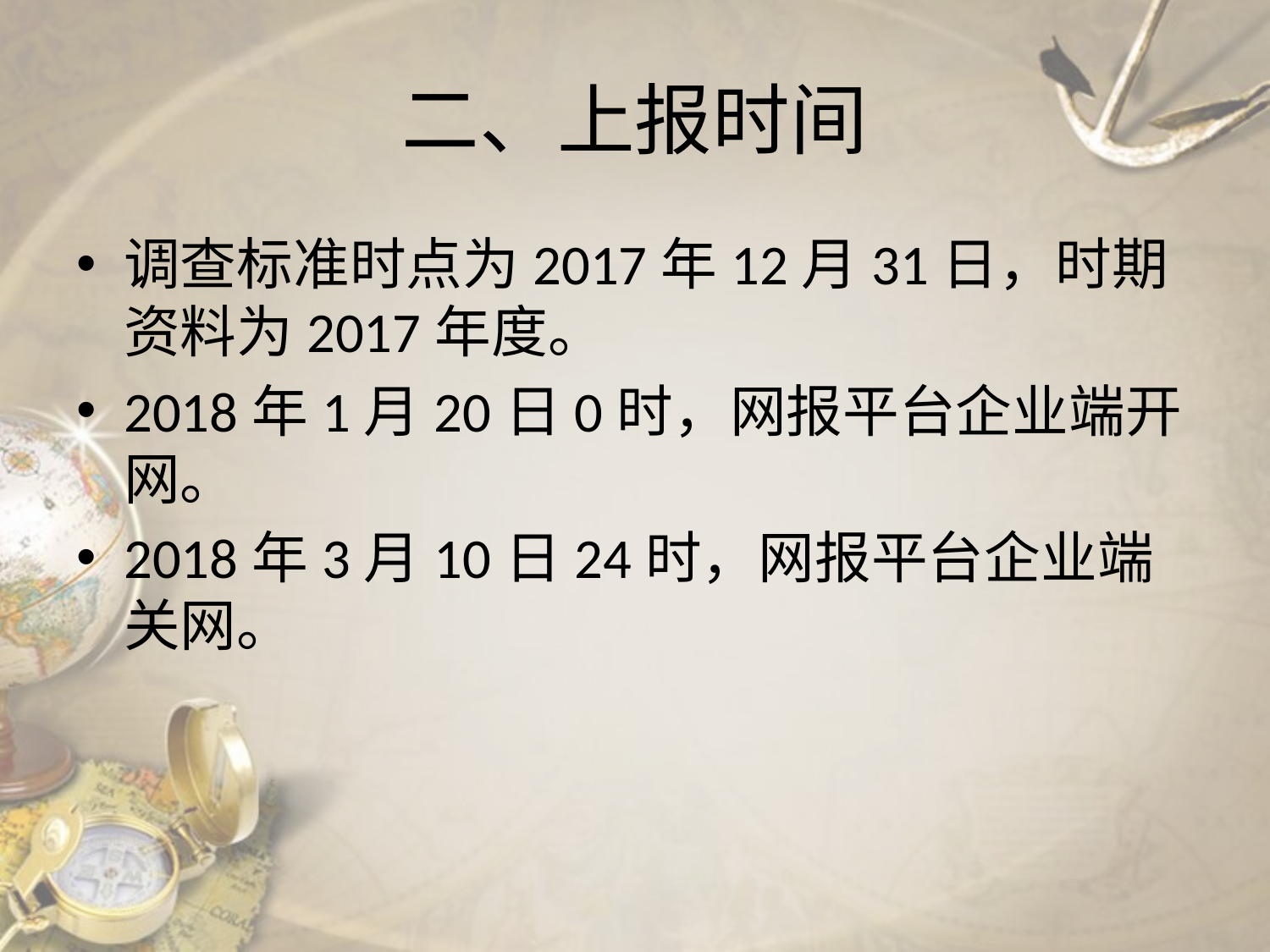

# 二、上报时间
调查标准时点为2017年12月31日，时期资料为2017年度。
2018年1月20日0时，网报平台企业端开网。
2018年3月10日24时，网报平台企业端关网。